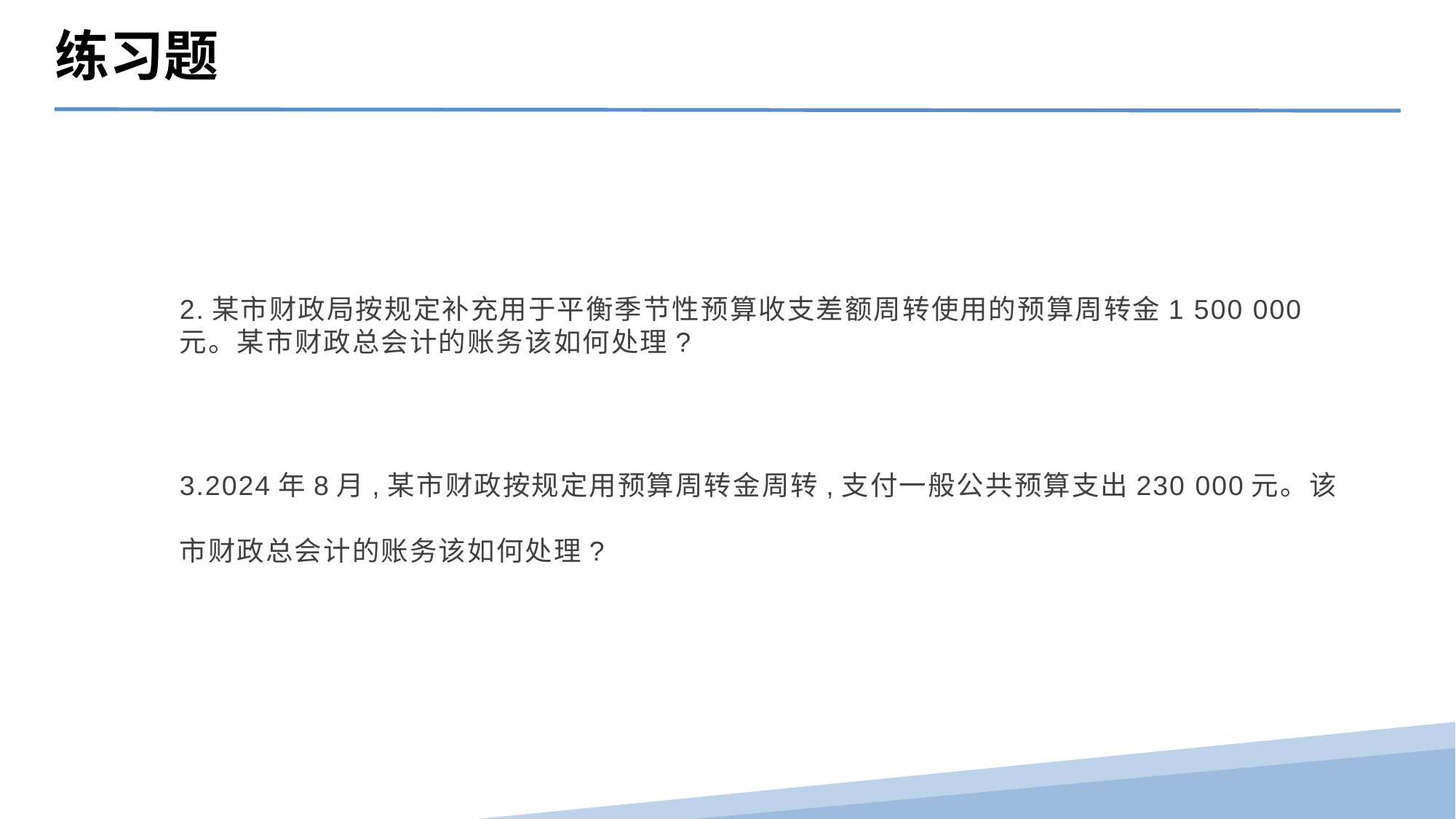

练习题
2.某市财政局按规定补充用于平衡季节性预算收支差额周转使用的预算周转金1 500 000元。某市财政总会计的账务该如何处理?

3.2024年8月,某市财政按规定用预算周转金周转,支付一般公共预算支出230 000元。该市财政总会计的账务该如何处理?